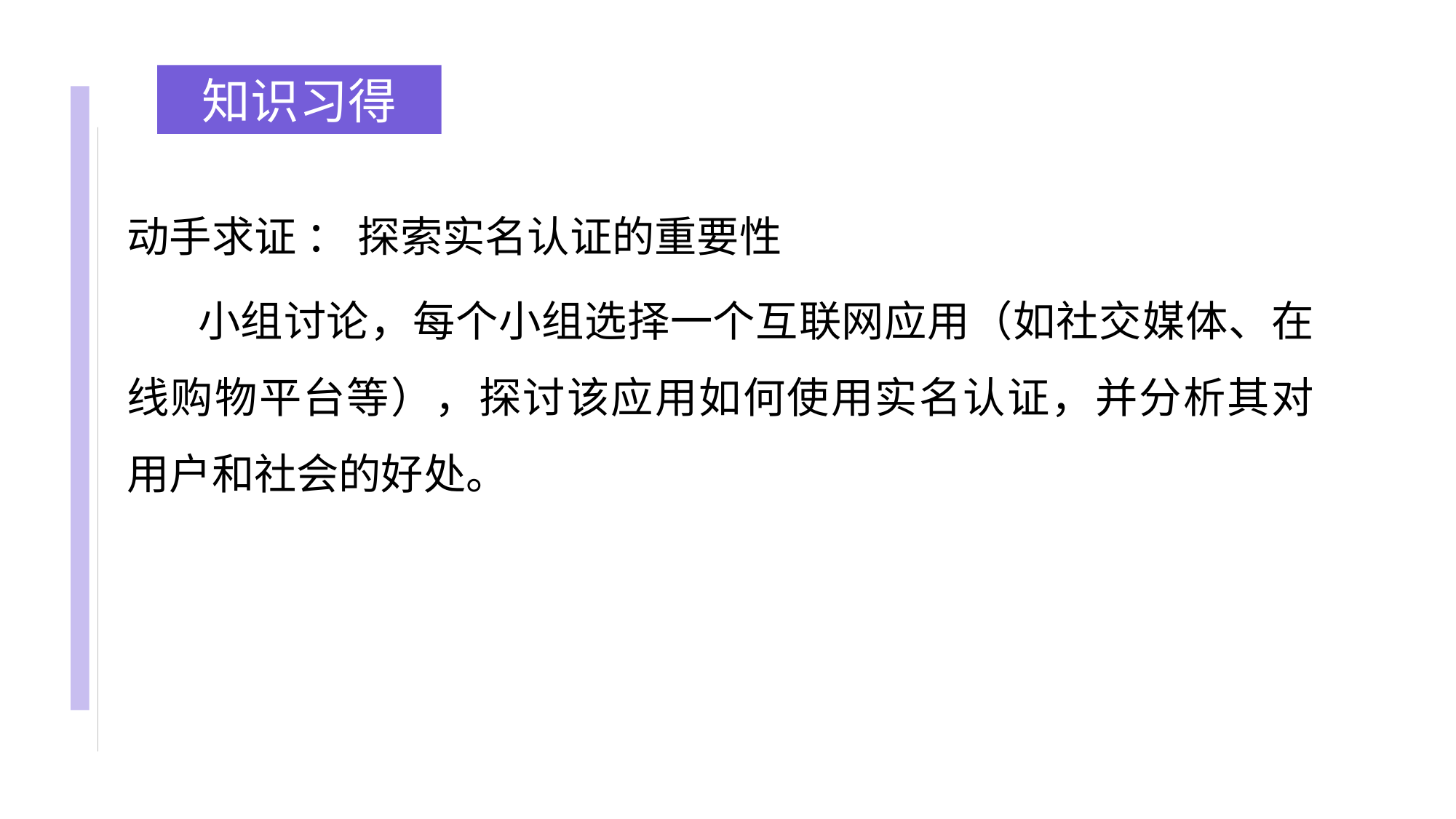

知识习得

动手求证 ： 探索实名认证的重要性
      小组讨论，每个小组选择一个互联网应用（如社交媒体、在线购物平台等），探讨该应用如何使用实名认证，并分析其对用户和社会的好处。